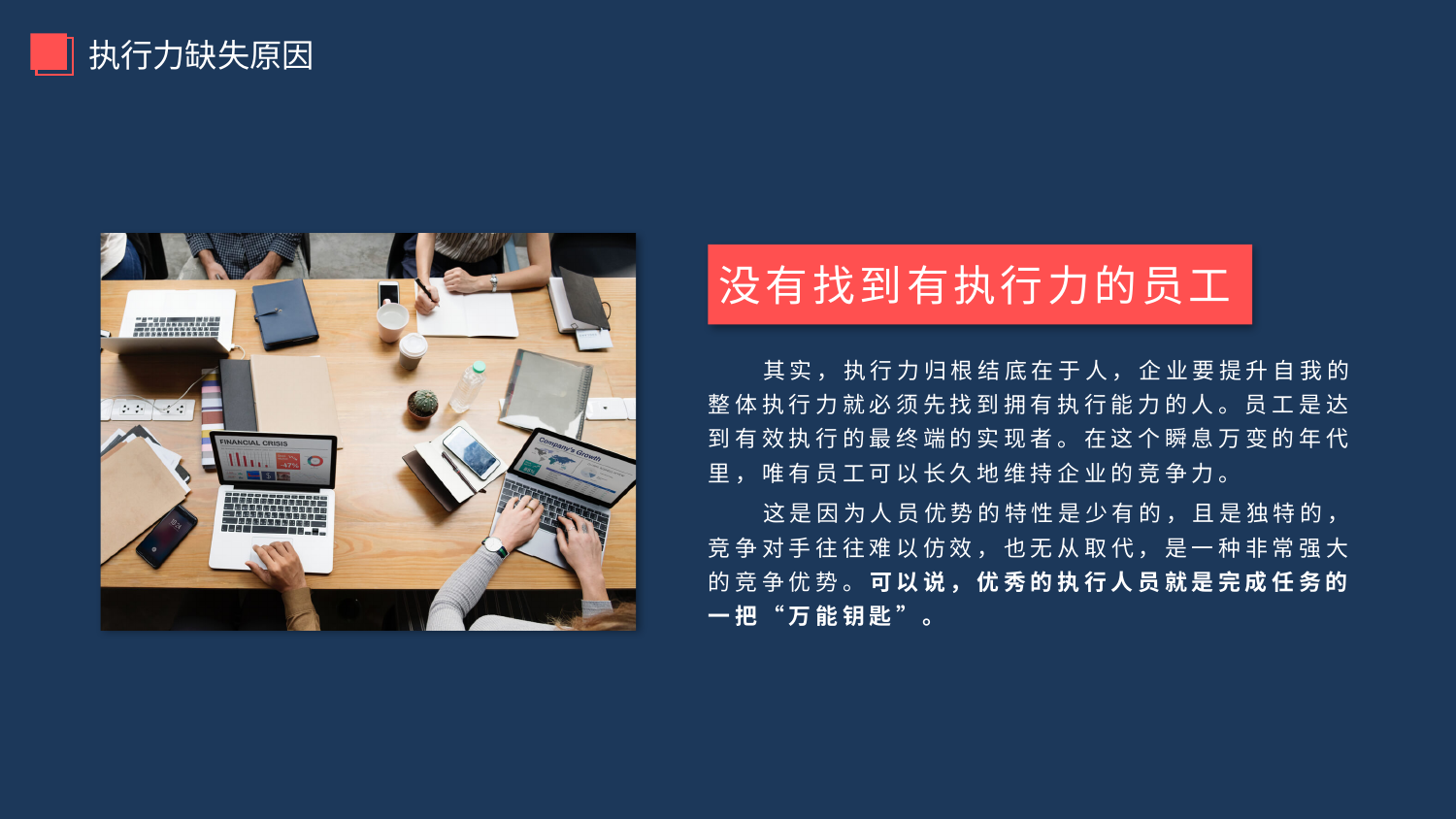

没有找到有执行力的员工
其实，执行力归根结底在于人，企业要提升自我的整体执行力就必须先找到拥有执行能力的人。员工是达到有效执行的最终端的实现者。在这个瞬息万变的年代里，唯有员工可以长久地维持企业的竞争力。
这是因为人员优势的特性是少有的，且是独特的，竞争对手往往难以仿效，也无从取代，是一种非常强大的竞争优势。可以说，优秀的执行人员就是完成任务的一把“万能钥匙”。